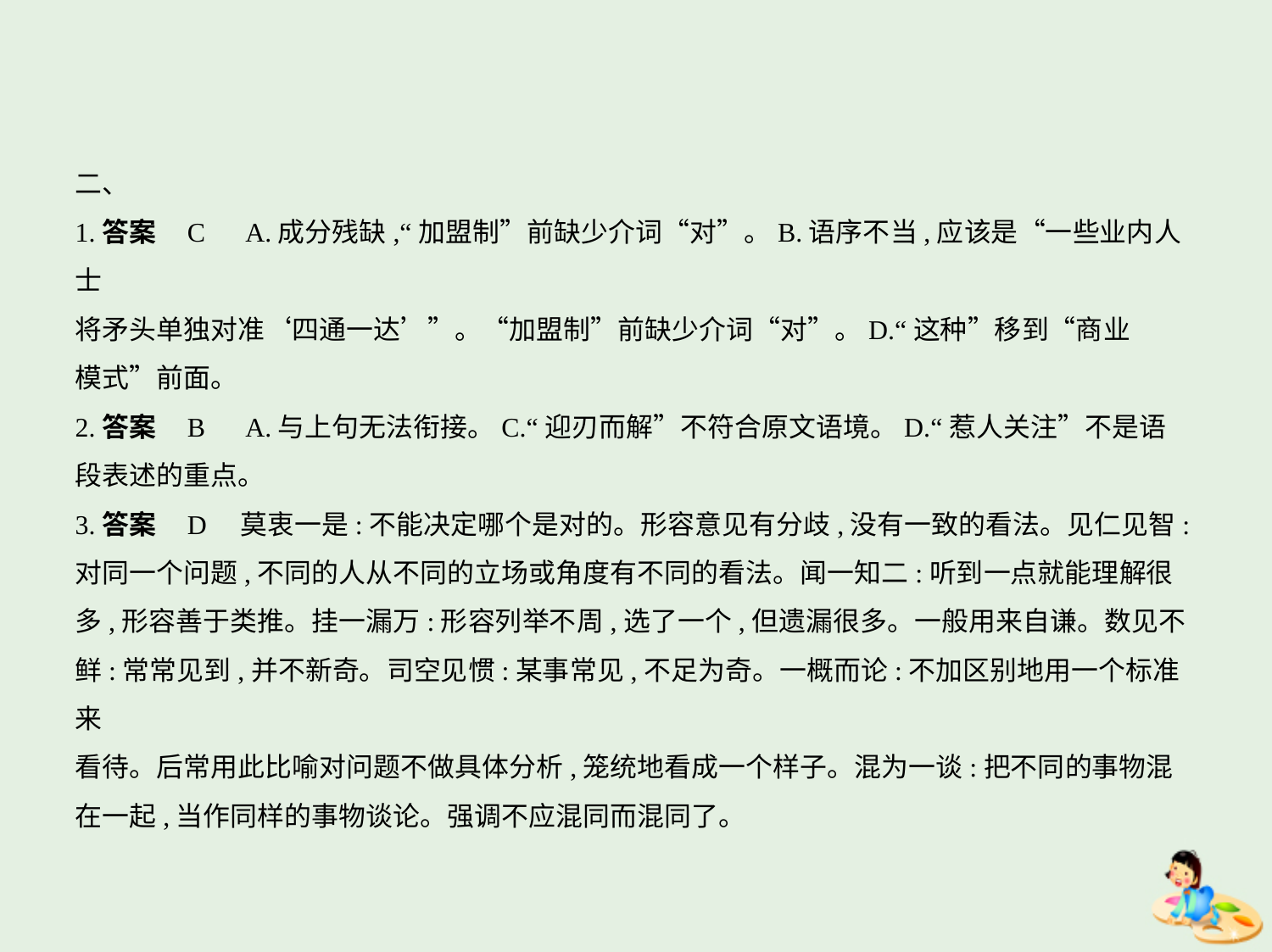

二、
1.答案    C　A.成分残缺,“加盟制”前缺少介词“对”。B.语序不当,应该是“一些业内人士
将矛头单独对准‘四通一达’”。“加盟制”前缺少介词“对”。D.“这种”移到“商业
模式”前面。
2.答案    B　A.与上句无法衔接。C.“迎刃而解”不符合原文语境。D.“惹人关注”不是语
段表述的重点。
3.答案    D　莫衷一是:不能决定哪个是对的。形容意见有分歧,没有一致的看法。见仁见智:
对同一个问题,不同的人从不同的立场或角度有不同的看法。闻一知二:听到一点就能理解很
多,形容善于类推。挂一漏万:形容列举不周,选了一个,但遗漏很多。一般用来自谦。数见不
鲜:常常见到,并不新奇。司空见惯:某事常见,不足为奇。一概而论:不加区别地用一个标准来
看待。后常用此比喻对问题不做具体分析,笼统地看成一个样子。混为一谈:把不同的事物混
在一起,当作同样的事物谈论。强调不应混同而混同了。